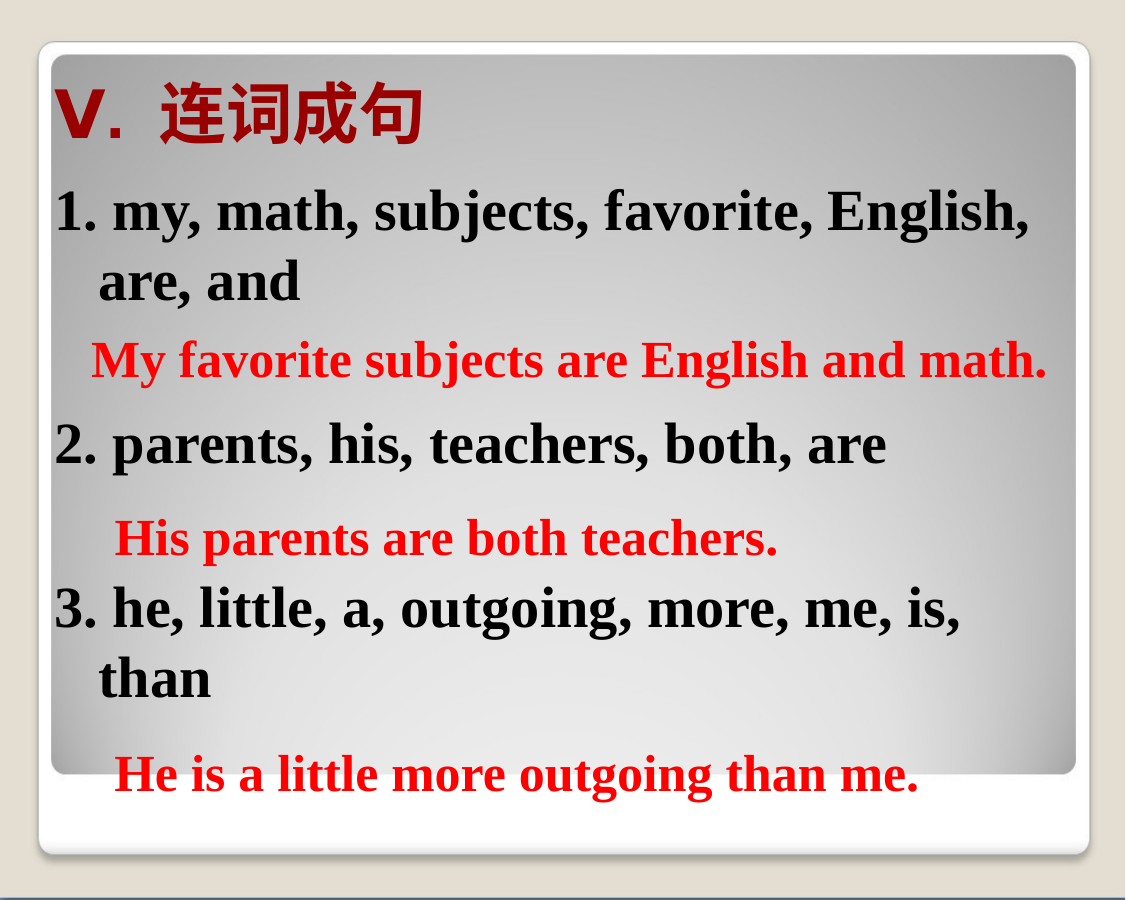

# Ⅴ. 连词成句
1. my, math, subjects, favorite, English, are, and

2. parents, his, teachers, both, are

3. he, little, a, outgoing, more, me, is, than

My favorite subjects are English and math.
His parents are both teachers.
He is a little more outgoing than me.